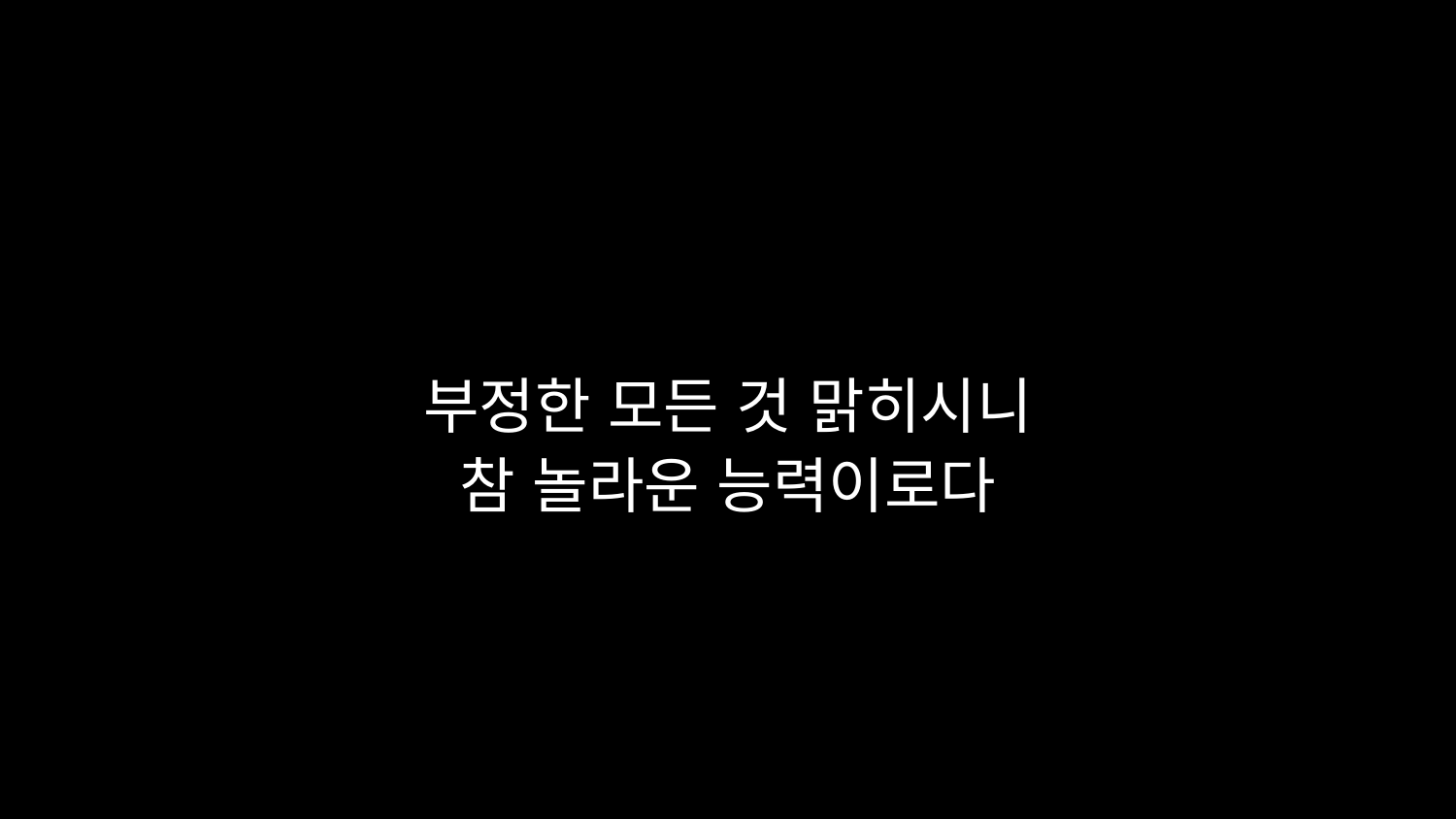

# 부정한 모든 것 맑히시니 참 놀라운 능력이로다